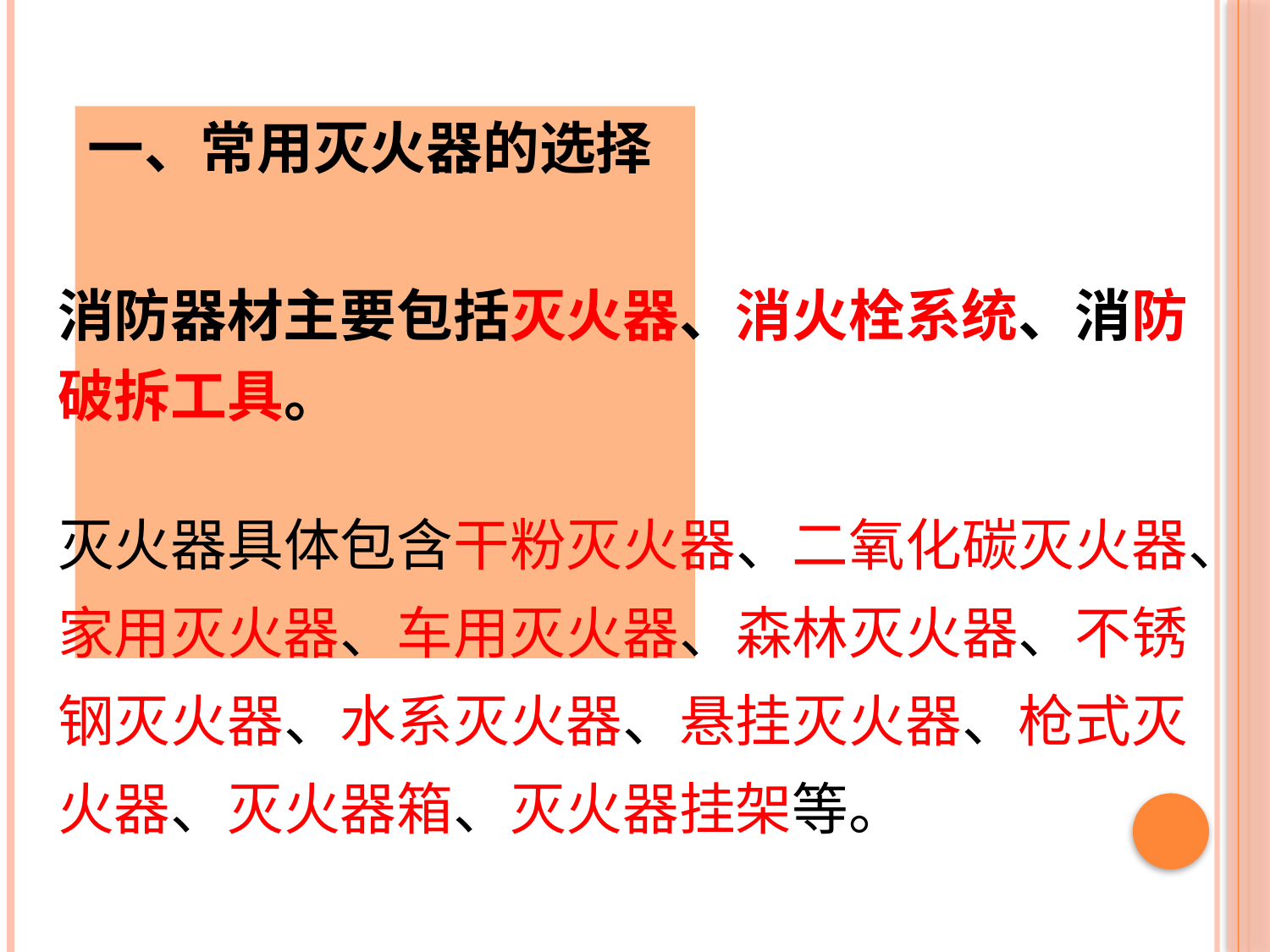

一、常用灭火器的选择
消防器材主要包括灭火器、消火栓系统、消防破拆工具。
灭火器具体包含干粉灭火器、二氧化碳灭火器、家用灭火器、车用灭火器、森林灭火器、不锈钢灭火器、水系灭火器、悬挂灭火器、枪式灭火器、灭火器箱、灭火器挂架等。